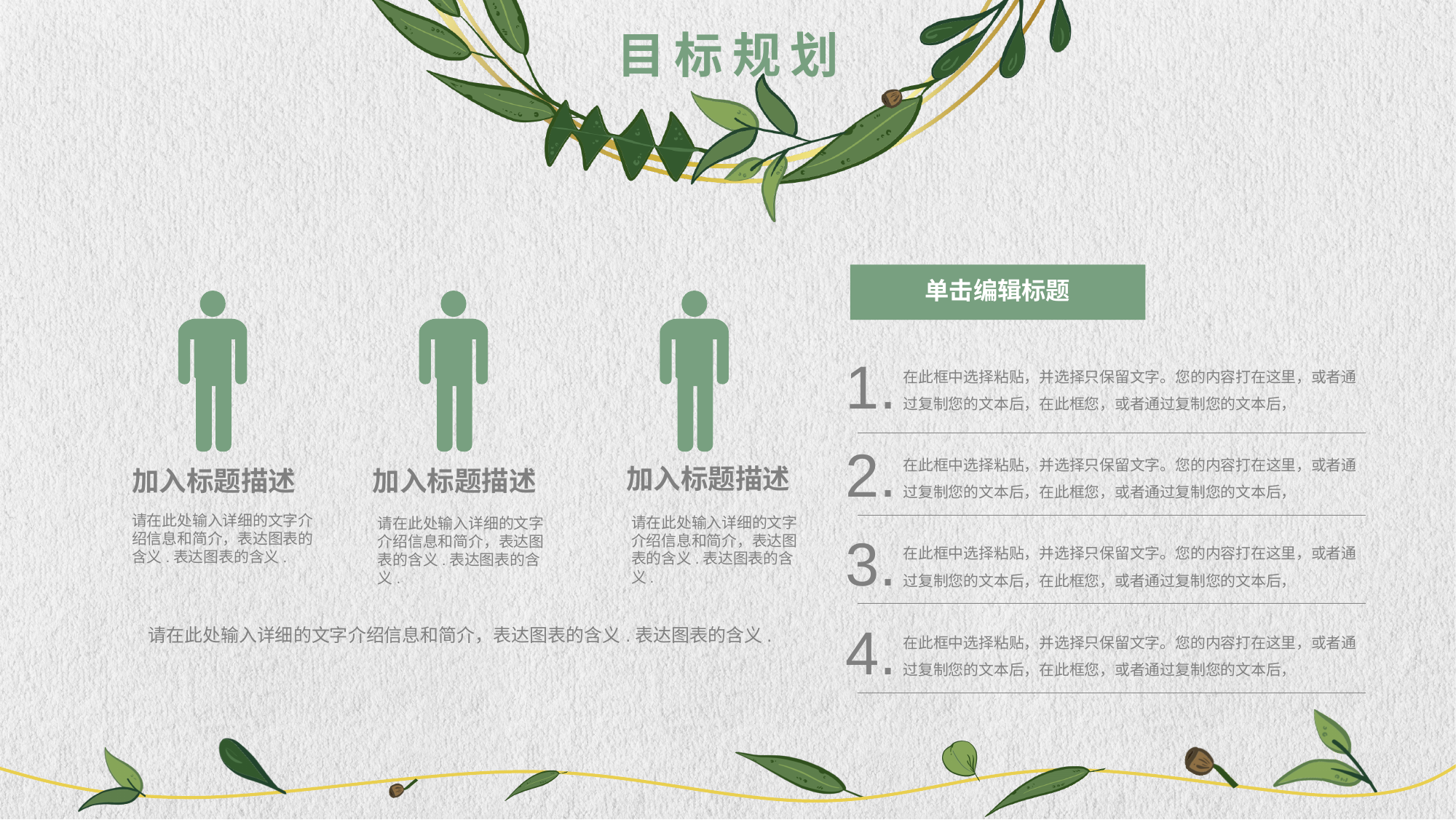

目标规划

单击编辑标题

1.
在此框中选择粘贴，并选择只保留文字。您的内容打在这里，或者通过复制您的文本后，在此框您，或者通过复制您的文本后，
2.
在此框中选择粘贴，并选择只保留文字。您的内容打在这里，或者通过复制您的文本后，在此框您，或者通过复制您的文本后，
加入标题描述
请在此处输入详细的文字介绍信息和简介，表达图表的含义.表达图表的含义.
加入标题描述
请在此处输入详细的文字介绍信息和简介，表达图表的含义.表达图表的含义.
加入标题描述
请在此处输入详细的文字介绍信息和简介，表达图表的含义.表达图表的含义.
3.
在此框中选择粘贴，并选择只保留文字。您的内容打在这里，或者通过复制您的文本后，在此框您，或者通过复制您的文本后，
4.
在此框中选择粘贴，并选择只保留文字。您的内容打在这里，或者通过复制您的文本后，在此框您，或者通过复制您的文本后，
请在此处输入详细的文字介绍信息和简介，表达图表的含义.表达图表的含义.